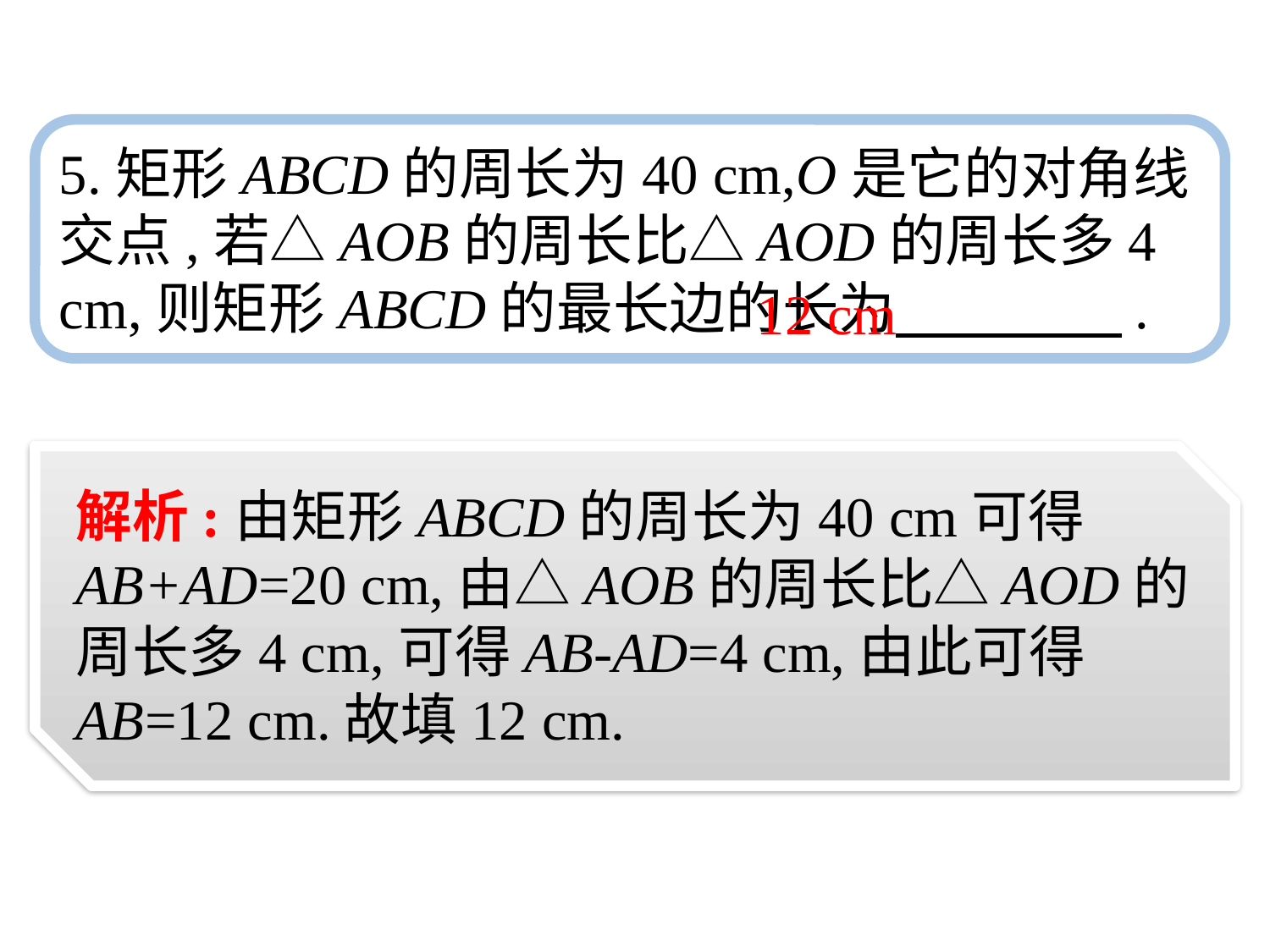

5.矩形ABCD的周长为40 cm,O是它的对角线交点,若△AOB的周长比△AOD的周长多4 cm,则矩形ABCD的最长边的长为　　　　.
12 cm
解析:由矩形ABCD的周长为40 cm可得AB+AD=20 cm,由△AOB的周长比△AOD的周长多4 cm,可得AB-AD=4 cm,由此可得AB=12 cm.故填12 cm.